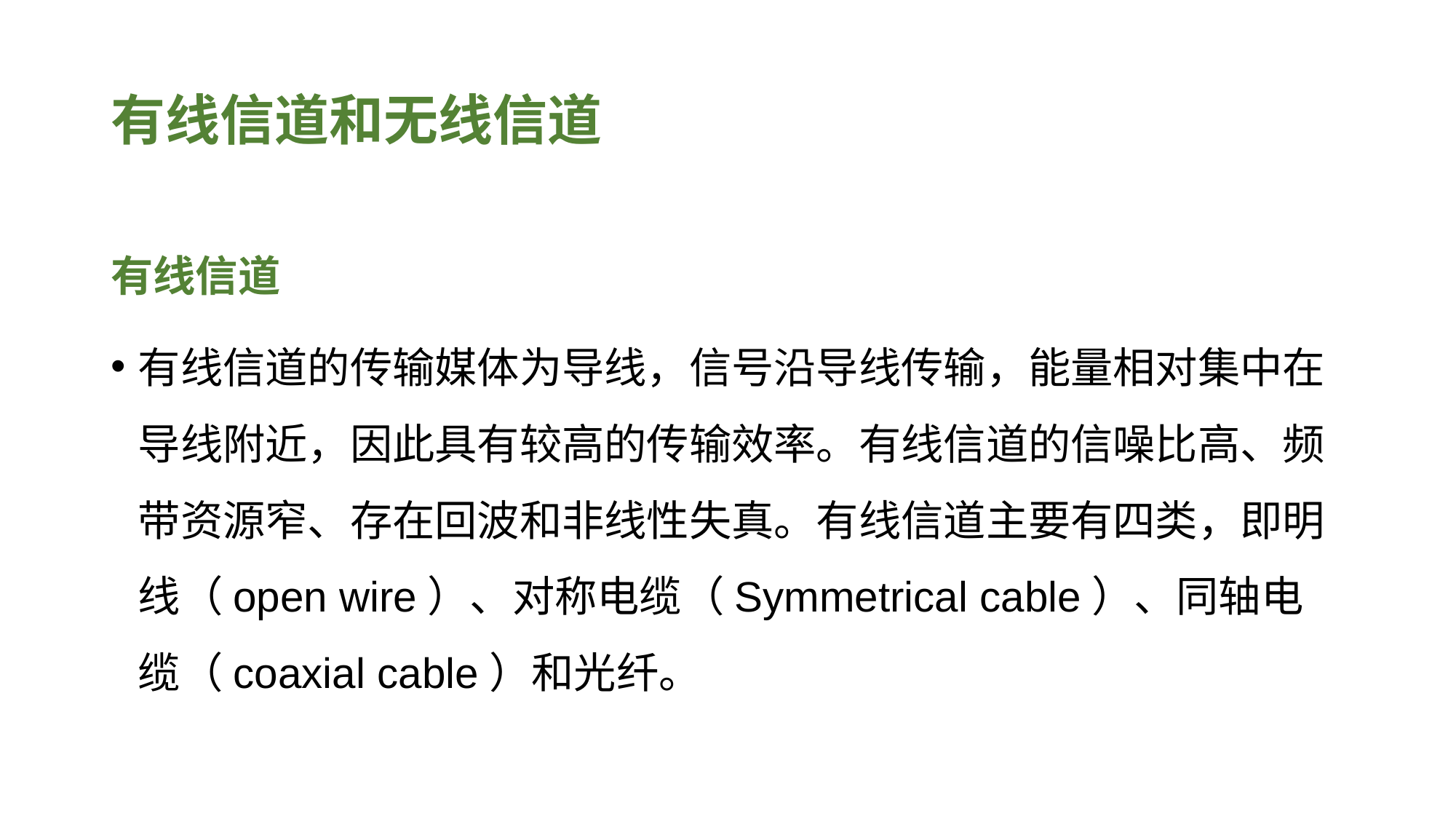

# 有线信道和无线信道
有线信道
有线信道的传输媒体为导线，信号沿导线传输，能量相对集中在导线附近，因此具有较高的传输效率。有线信道的信噪比高、频带资源窄、存在回波和非线性失真。有线信道主要有四类，即明线（open wire）、对称电缆（Symmetrical cable）、同轴电缆（coaxial cable）和光纤。